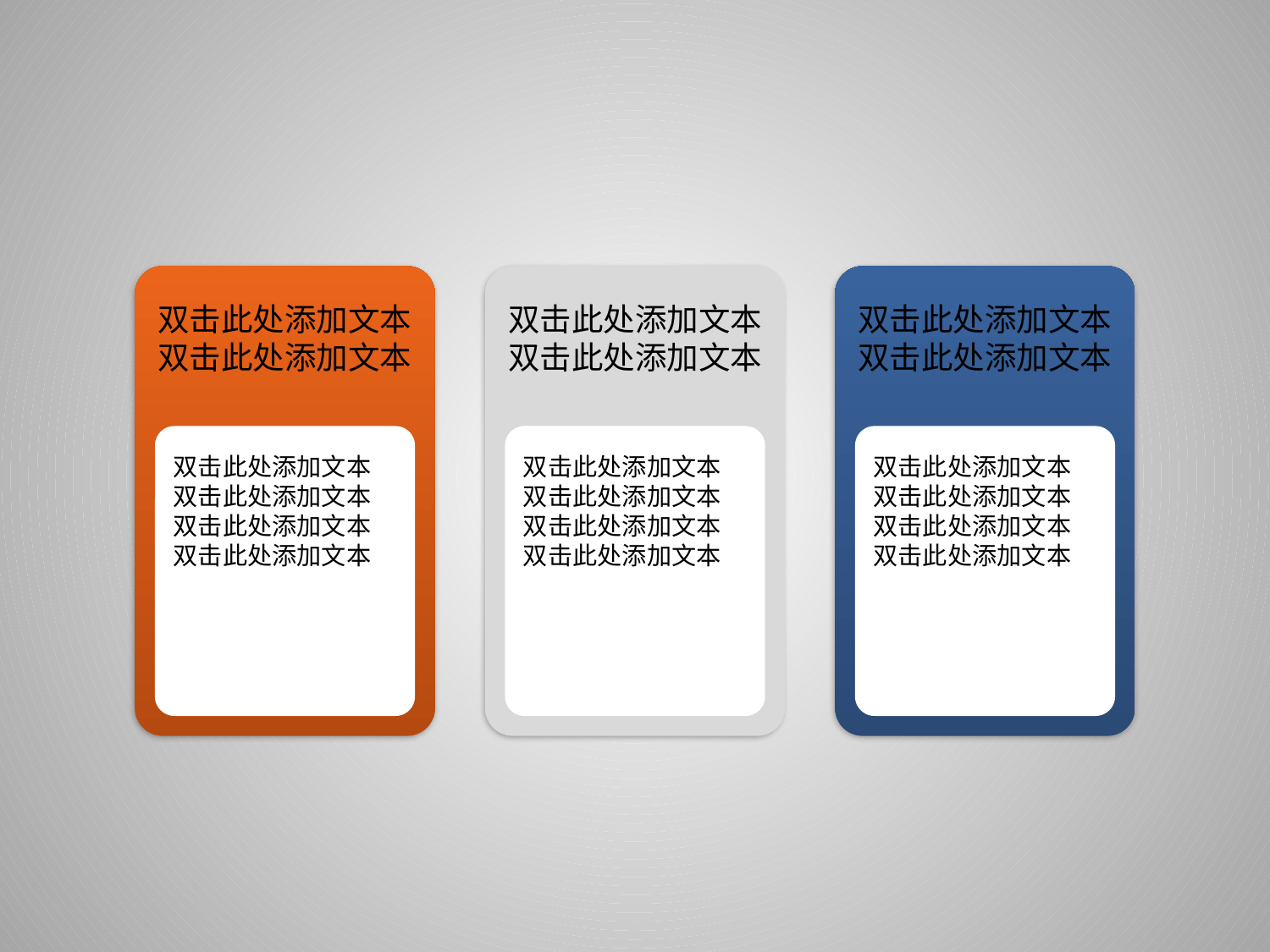

双击此处添加文本
双击此处添加文本
双击此处添加文本
双击此处添加文本
双击此处添加文本
双击此处添加文本
双击此处添加文本
双击此处添加文本
双击此处添加文本
双击此处添加文本

双击此处添加文本
双击此处添加文本
双击此处添加文本
双击此处添加文本

双击此处添加文本
双击此处添加文本
双击此处添加文本
双击此处添加文本